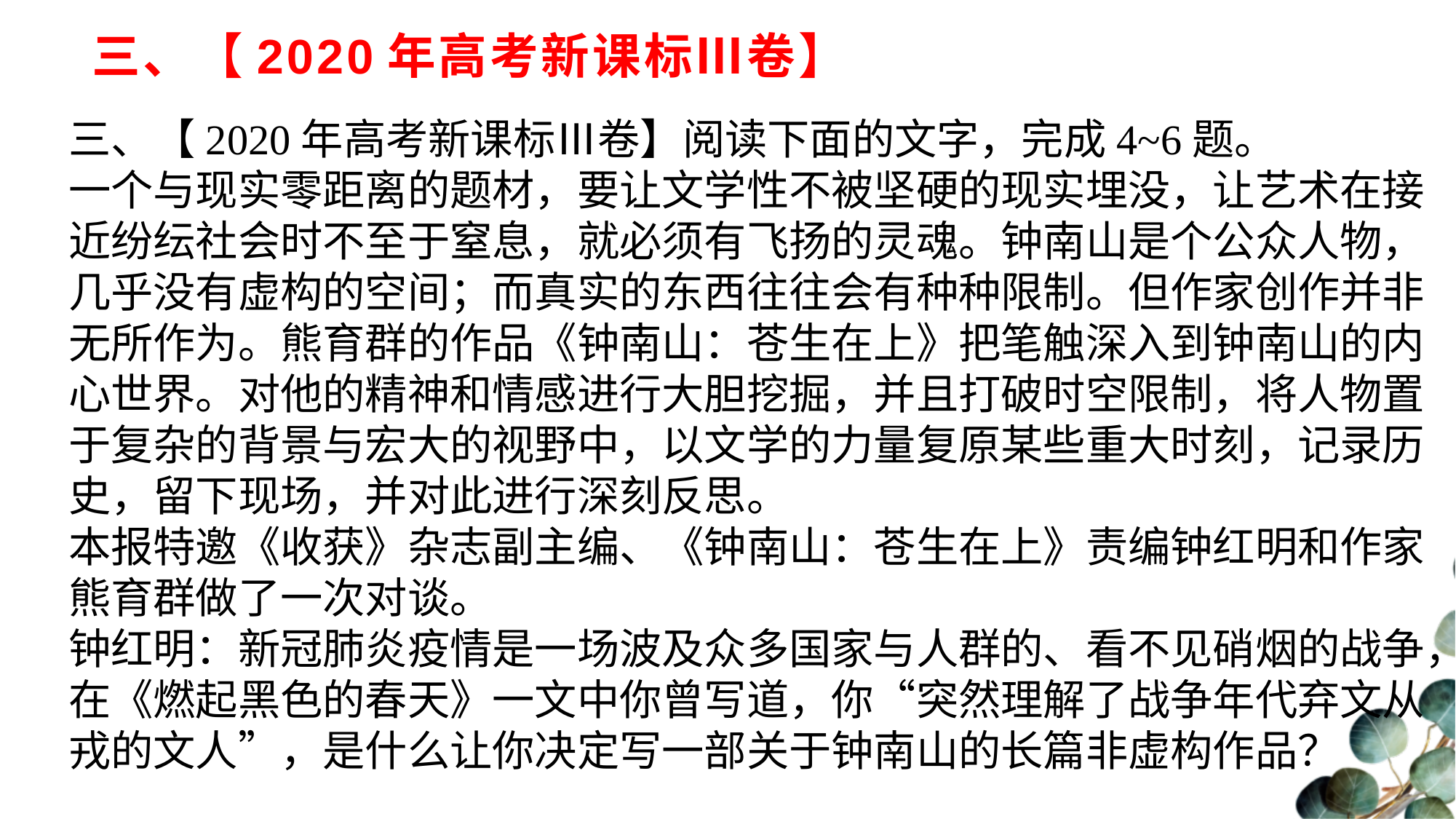

# 三、【2020年高考新课标Ⅲ卷】
三、【2020年高考新课标Ⅲ卷】阅读下面的文字，完成4~6题。
一个与现实零距离的题材，要让文学性不被坚硬的现实埋没，让艺术在接近纷纭社会时不至于窒息，就必须有飞扬的灵魂。钟南山是个公众人物，几乎没有虚构的空间；而真实的东西往往会有种种限制。但作家创作并非无所作为。熊育群的作品《钟南山：苍生在上》把笔触深入到钟南山的内心世界。对他的精神和情感进行大胆挖掘，并且打破时空限制，将人物置于复杂的背景与宏大的视野中，以文学的力量复原某些重大时刻，记录历史，留下现场，并对此进行深刻反思。
本报特邀《收获》杂志副主编、《钟南山：苍生在上》责编钟红明和作家熊育群做了一次对谈。
钟红明：新冠肺炎疫情是一场波及众多国家与人群的、看不见硝烟的战争，在《燃起黑色的春天》一文中你曾写道，你“突然理解了战争年代弃文从戎的文人”，是什么让你决定写一部关于钟南山的长篇非虚构作品？